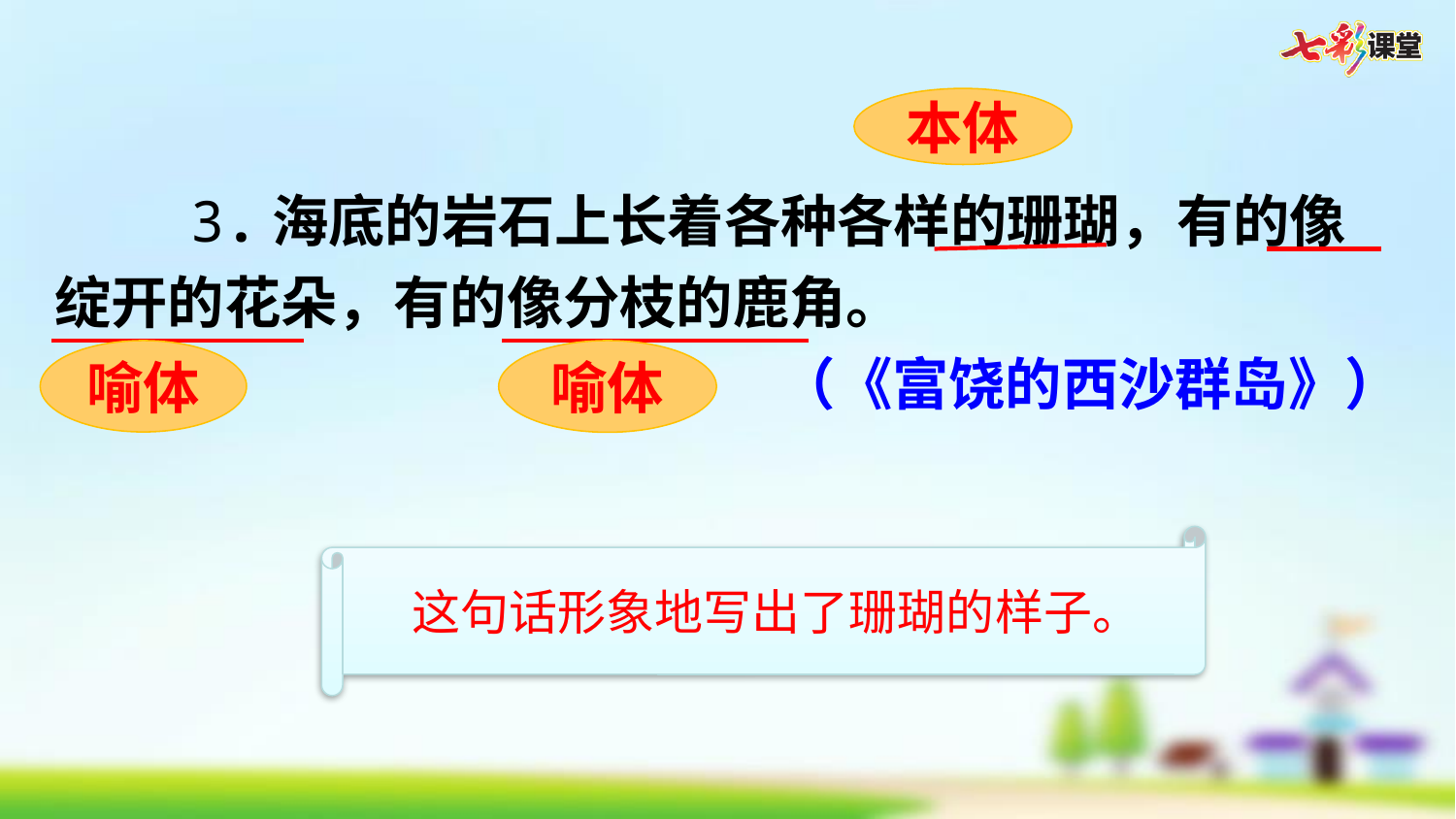

本体
    3.海底的岩石上长着各种各样的珊瑚，有的像绽开的花朵，有的像分枝的鹿角。
（《富饶的西沙群岛》）
喻体
喻体
    这句话形象地写出了珊瑚的样子。